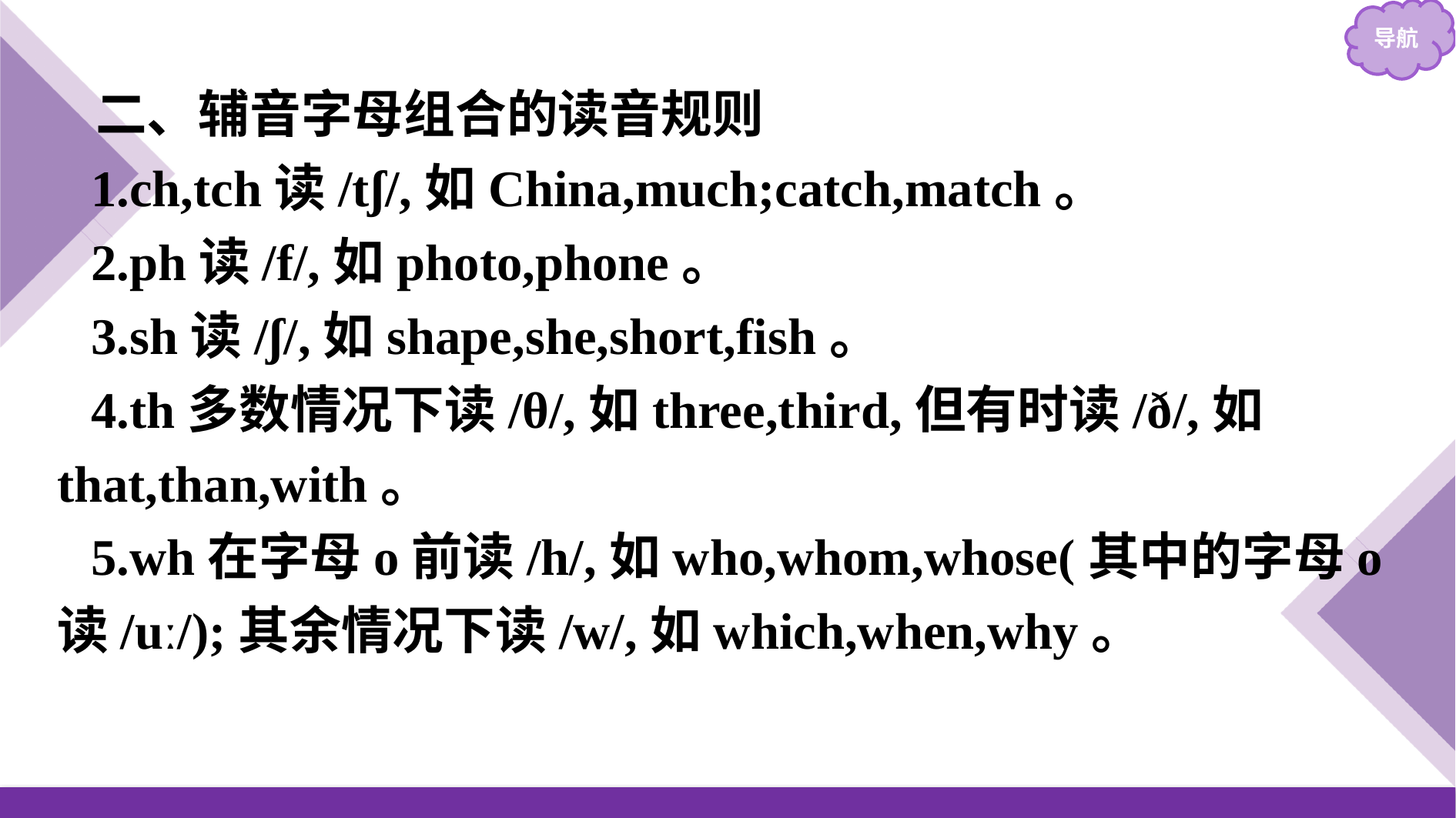

二、辅音字母组合的读音规则
1.ch,tch读/tʃ/,如China,much;catch,match。
2.ph读/f/,如photo,phone。
3.sh读/ʃ/,如shape,she,short,fish。
4.th多数情况下读/θ/,如three,third,但有时读/ð/,如that,than,with。
5.wh在字母o前读/h/,如who,whom,whose(其中的字母o读/uː/);其余情况下读/w/,如which,when,why。